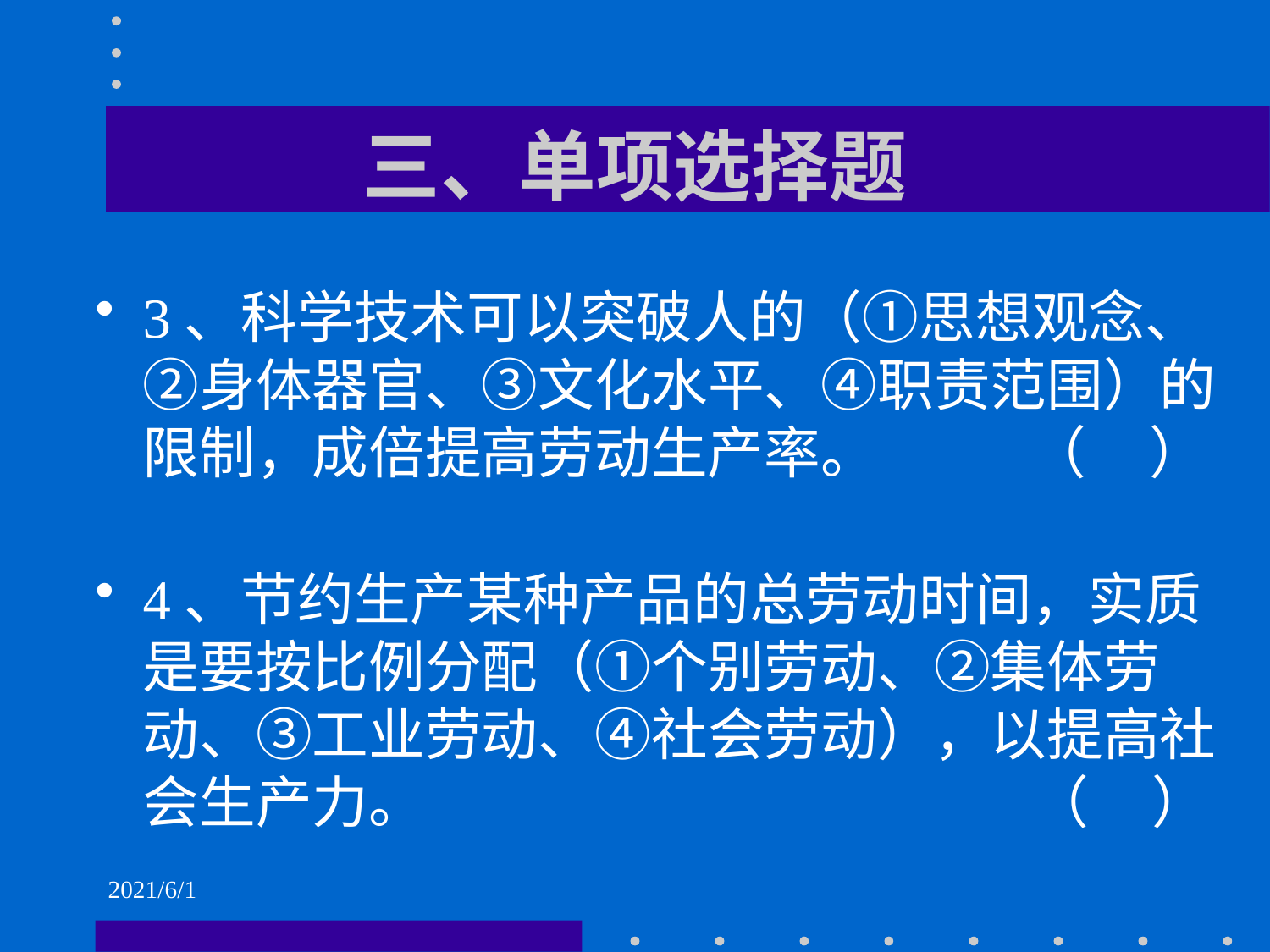

# 三、单项选择题
3、科学技术可以突破人的（①思想观念、②身体器官、③文化水平、④职责范围）的限制，成倍提高劳动生产率。            （     ）
4、节约生产某种产品的总劳动时间，实质是要按比例分配（①个别劳动、②集体劳动、③工业劳动、④社会劳动），以提高社会生产力。                                                （     ）
2021/6/1